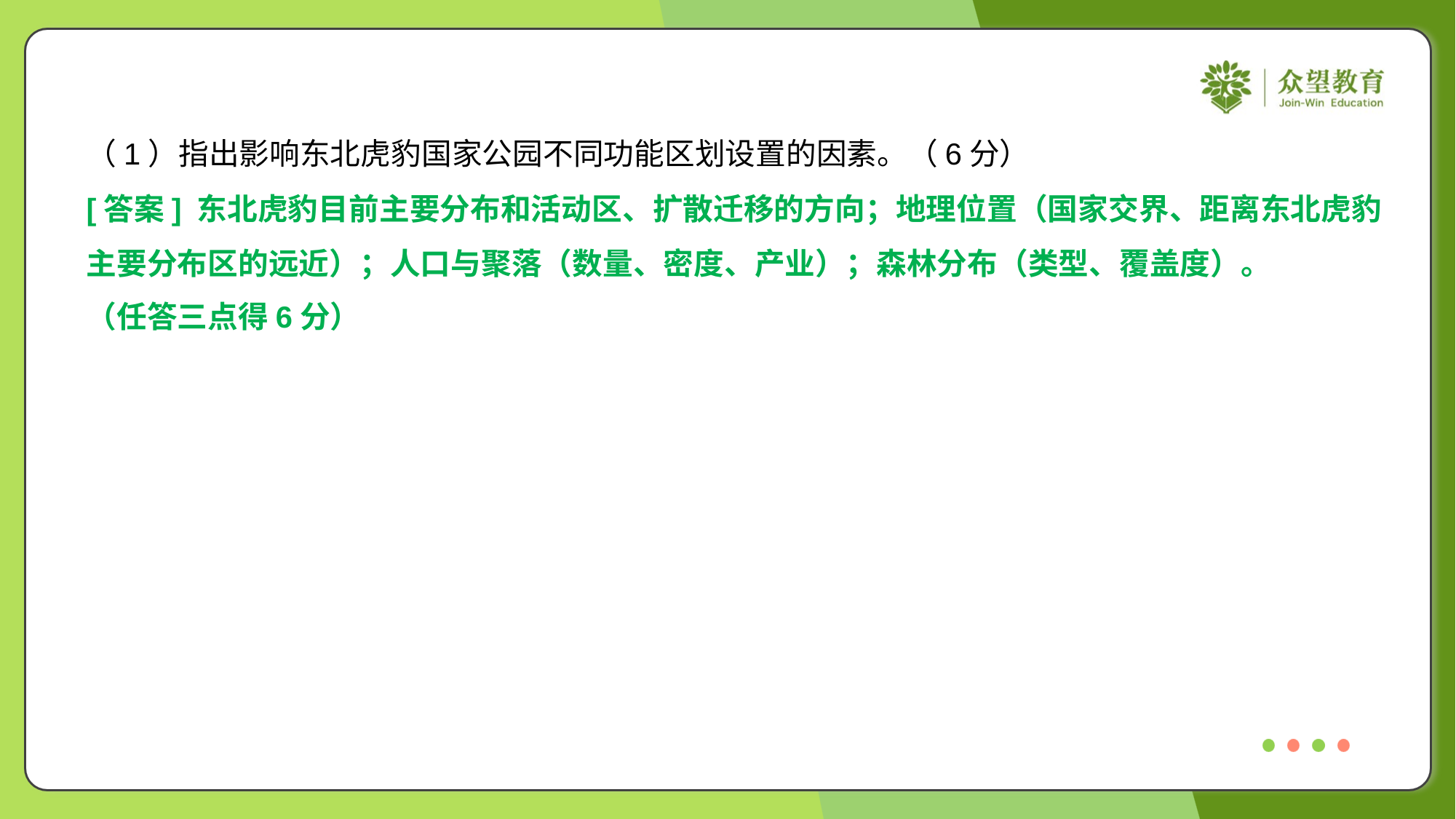

（1）指出影响东北虎豹国家公园不同功能区划设置的因素。（6分）
[答案] 东北虎豹目前主要分布和活动区、扩散迁移的方向；地理位置（国家交界、距离东北虎豹
主要分布区的远近）；人口与聚落（数量、密度、产业）；森林分布（类型、覆盖度）。
（任答三点得6分）